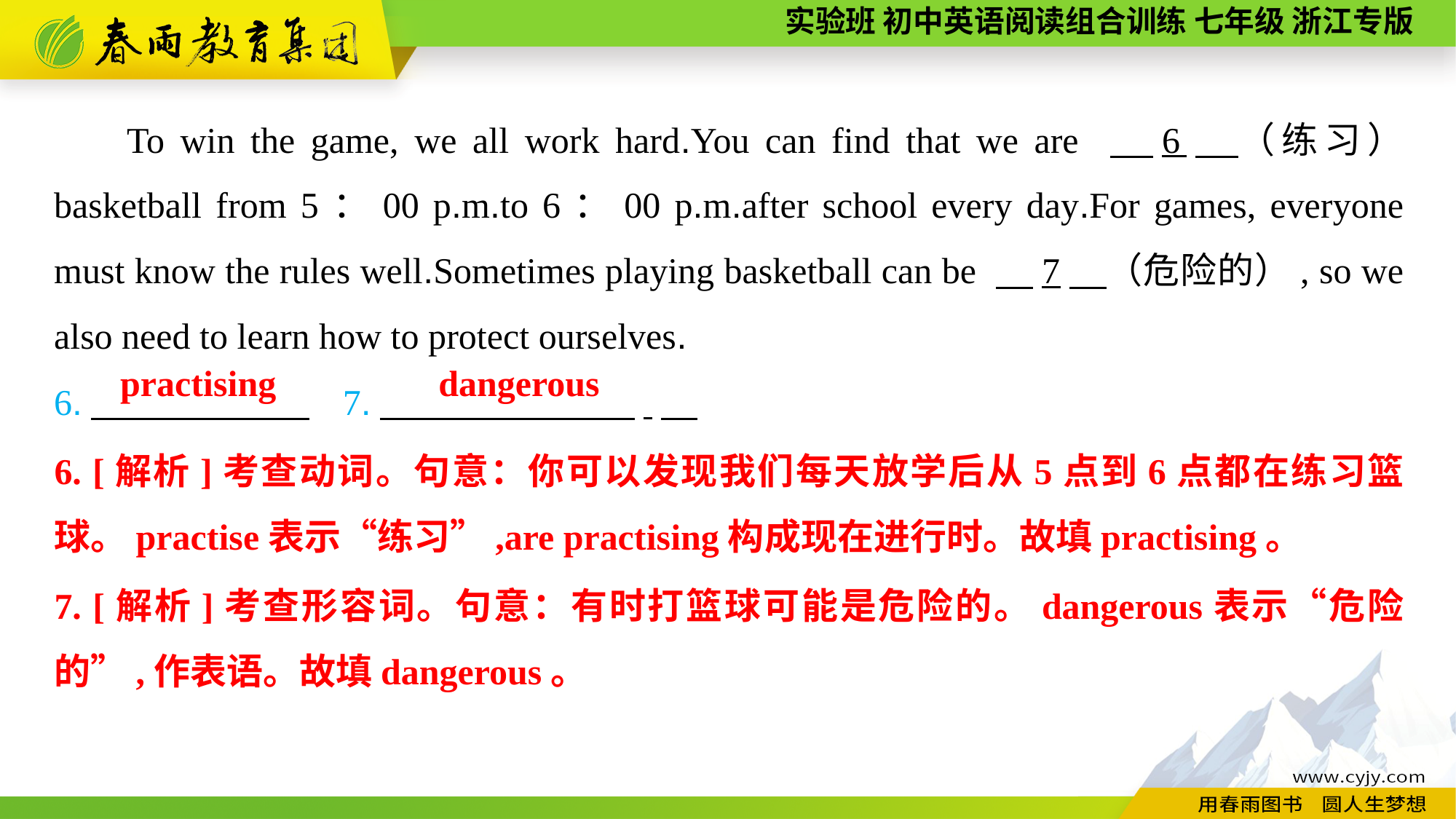

To win the game, we all work hard.You can find that we are 　6　（练习） basketball from 5：00 p.m.to 6：00 p.m.after school every day.For games, everyone must know the rules well.Sometimes playing basketball can be 　7　（危险的）, so we also need to learn how to protect ourselves.
6.　　　　　　   7.　　　　　　　.
practising
dangerous
6. [解析]考查动词。句意：你可以发现我们每天放学后从5点到6点都在练习篮球。practise表示“练习”,are practising构成现在进行时。故填practising。
7. [解析]考查形容词。句意：有时打篮球可能是危险的。dangerous表示“危险的”,作表语。故填dangerous。